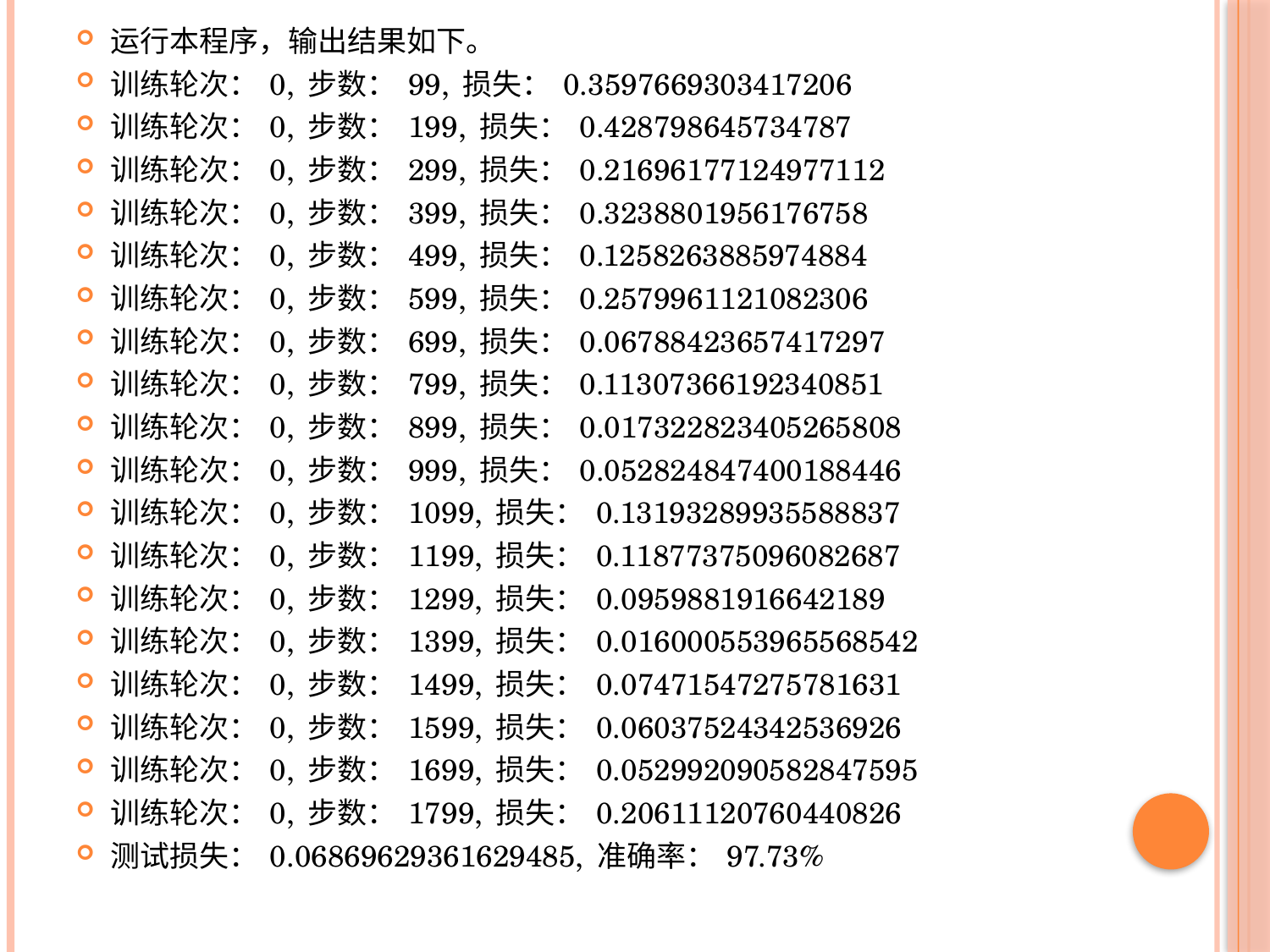

运行本程序，输出结果如下。
训练轮次： 0, 步数： 99, 损失： 0.3597669303417206
训练轮次： 0, 步数： 199, 损失： 0.428798645734787
训练轮次： 0, 步数： 299, 损失： 0.21696177124977112
训练轮次： 0, 步数： 399, 损失： 0.3238801956176758
训练轮次： 0, 步数： 499, 损失： 0.1258263885974884
训练轮次： 0, 步数： 599, 损失： 0.2579961121082306
训练轮次： 0, 步数： 699, 损失： 0.06788423657417297
训练轮次： 0, 步数： 799, 损失： 0.11307366192340851
训练轮次： 0, 步数： 899, 损失： 0.017322823405265808
训练轮次： 0, 步数： 999, 损失： 0.052824847400188446
训练轮次： 0, 步数： 1099, 损失： 0.13193289935588837
训练轮次： 0, 步数： 1199, 损失： 0.11877375096082687
训练轮次： 0, 步数： 1299, 损失： 0.0959881916642189
训练轮次： 0, 步数： 1399, 损失： 0.016000553965568542
训练轮次： 0, 步数： 1499, 损失： 0.07471547275781631
训练轮次： 0, 步数： 1599, 损失： 0.06037524342536926
训练轮次： 0, 步数： 1699, 损失： 0.052992090582847595
训练轮次： 0, 步数： 1799, 损失： 0.20611120760440826
测试损失： 0.06869629361629485, 准确率： 97.73%